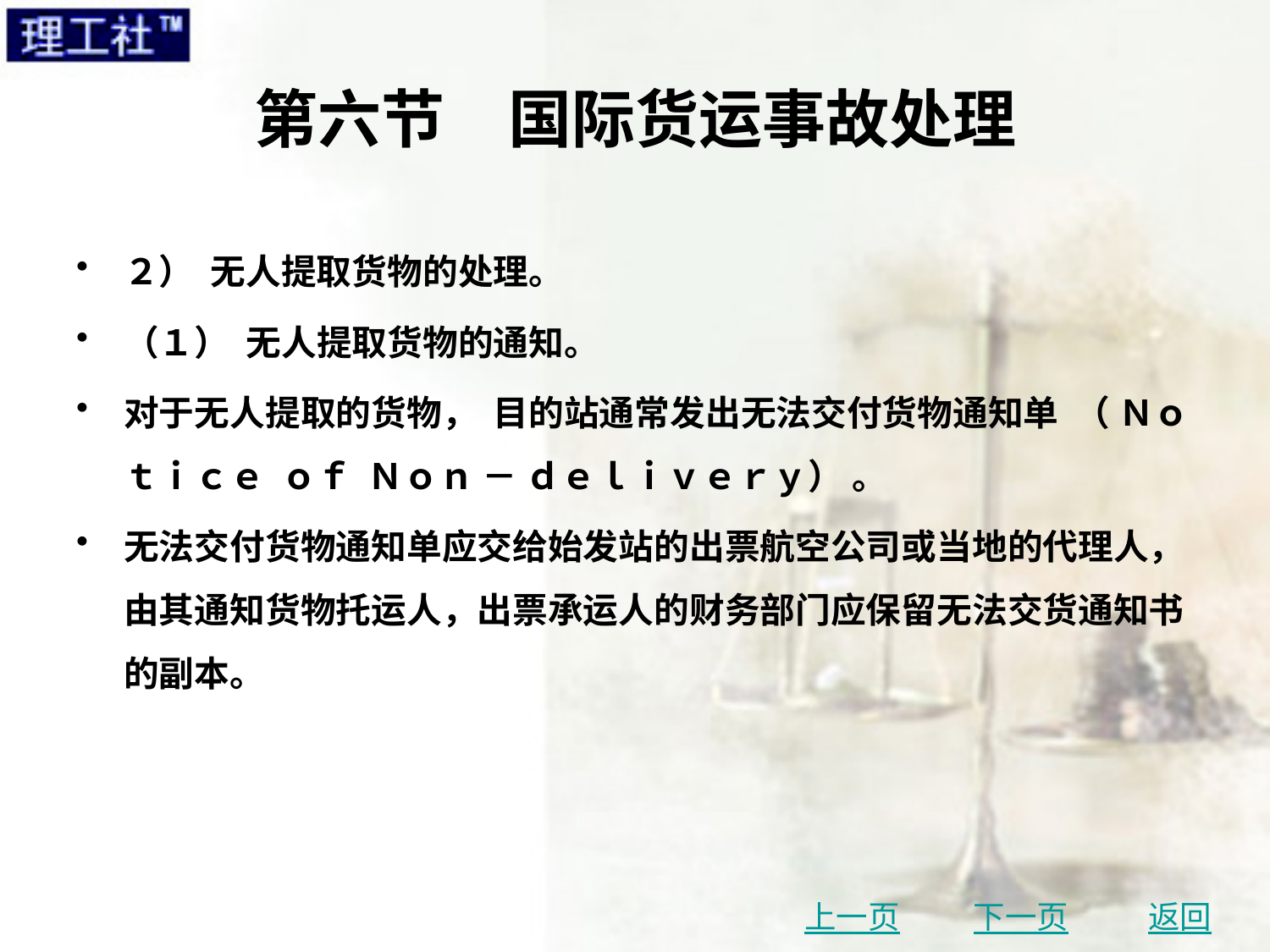

# 第六节　国际货运事故处理
２）  无人提取货物的处理。
（１）  无人提取货物的通知。
对于无人提取的货物，  目的站通常发出无法交付货物通知单  （ Ｎｏｔｉｃｅ  ｏｆ  Ｎｏｎ － ｄｅｌｉｖｅｒｙ） 。
无法交付货物通知单应交给始发站的出票航空公司或当地的代理人，  由其通知货物托运人，出票承运人的财务部门应保留无法交货通知书的副本。

上一页
下一页
返回